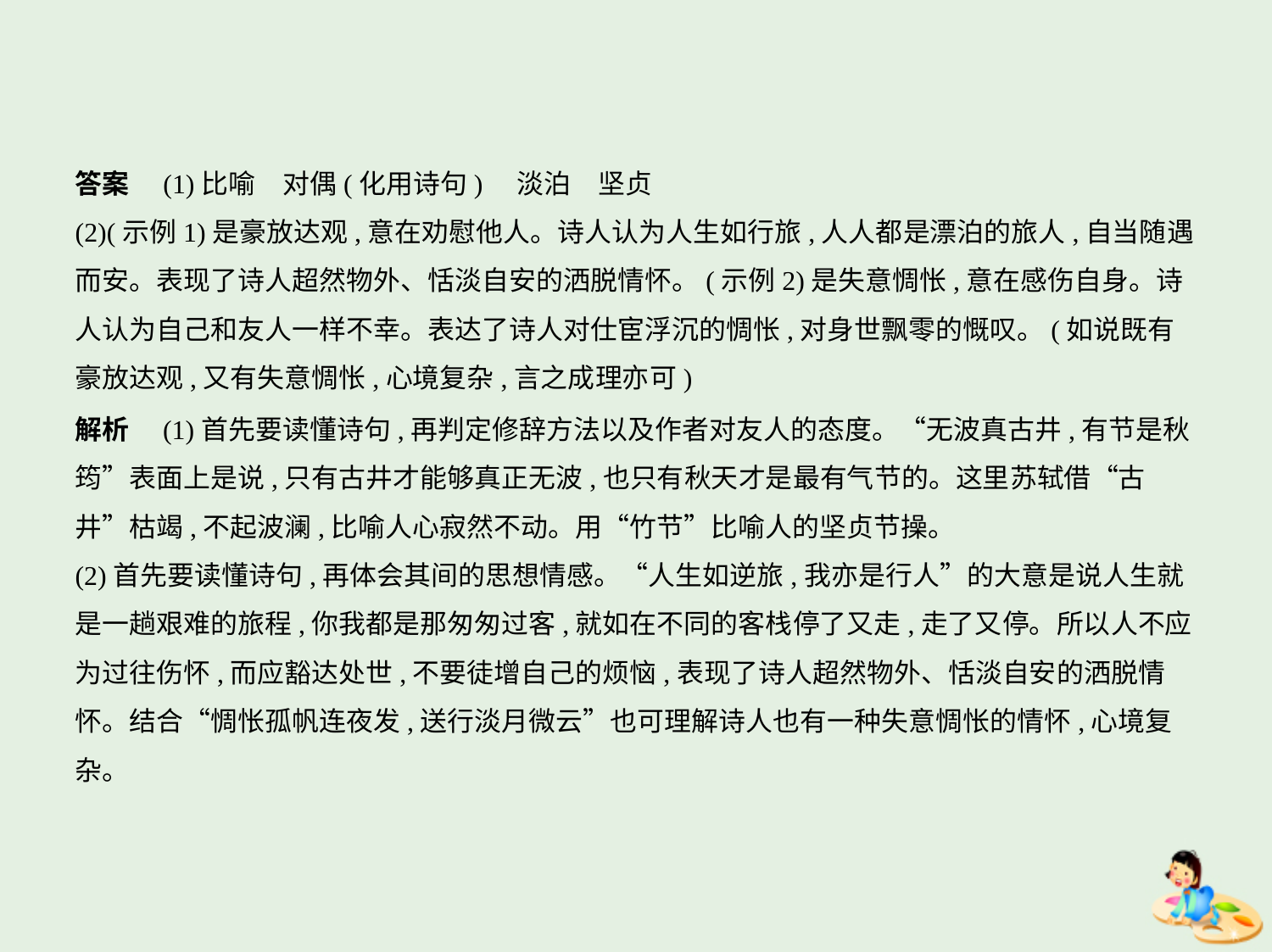

答案　(1)比喻　对偶(化用诗句)　淡泊　坚贞
(2)(示例1)是豪放达观,意在劝慰他人。诗人认为人生如行旅,人人都是漂泊的旅人,自当随遇
而安。表现了诗人超然物外、恬淡自安的洒脱情怀。(示例2)是失意惆怅,意在感伤自身。诗
人认为自己和友人一样不幸。表达了诗人对仕宦浮沉的惆怅,对身世飘零的慨叹。(如说既有
豪放达观,又有失意惆怅,心境复杂,言之成理亦可)
解析　(1)首先要读懂诗句,再判定修辞方法以及作者对友人的态度。“无波真古井,有节是秋
筠”表面上是说,只有古井才能够真正无波,也只有秋天才是最有气节的。这里苏轼借“古
井”枯竭,不起波澜,比喻人心寂然不动。用“竹节”比喻人的坚贞节操。
(2)首先要读懂诗句,再体会其间的思想情感。“人生如逆旅,我亦是行人”的大意是说人生就
是一趟艰难的旅程,你我都是那匆匆过客,就如在不同的客栈停了又走,走了又停。所以人不应
为过往伤怀,而应豁达处世,不要徒增自己的烦恼,表现了诗人超然物外、恬淡自安的洒脱情
怀。结合“惆怅孤帆连夜发,送行淡月微云”也可理解诗人也有一种失意惆怅的情怀,心境复杂。